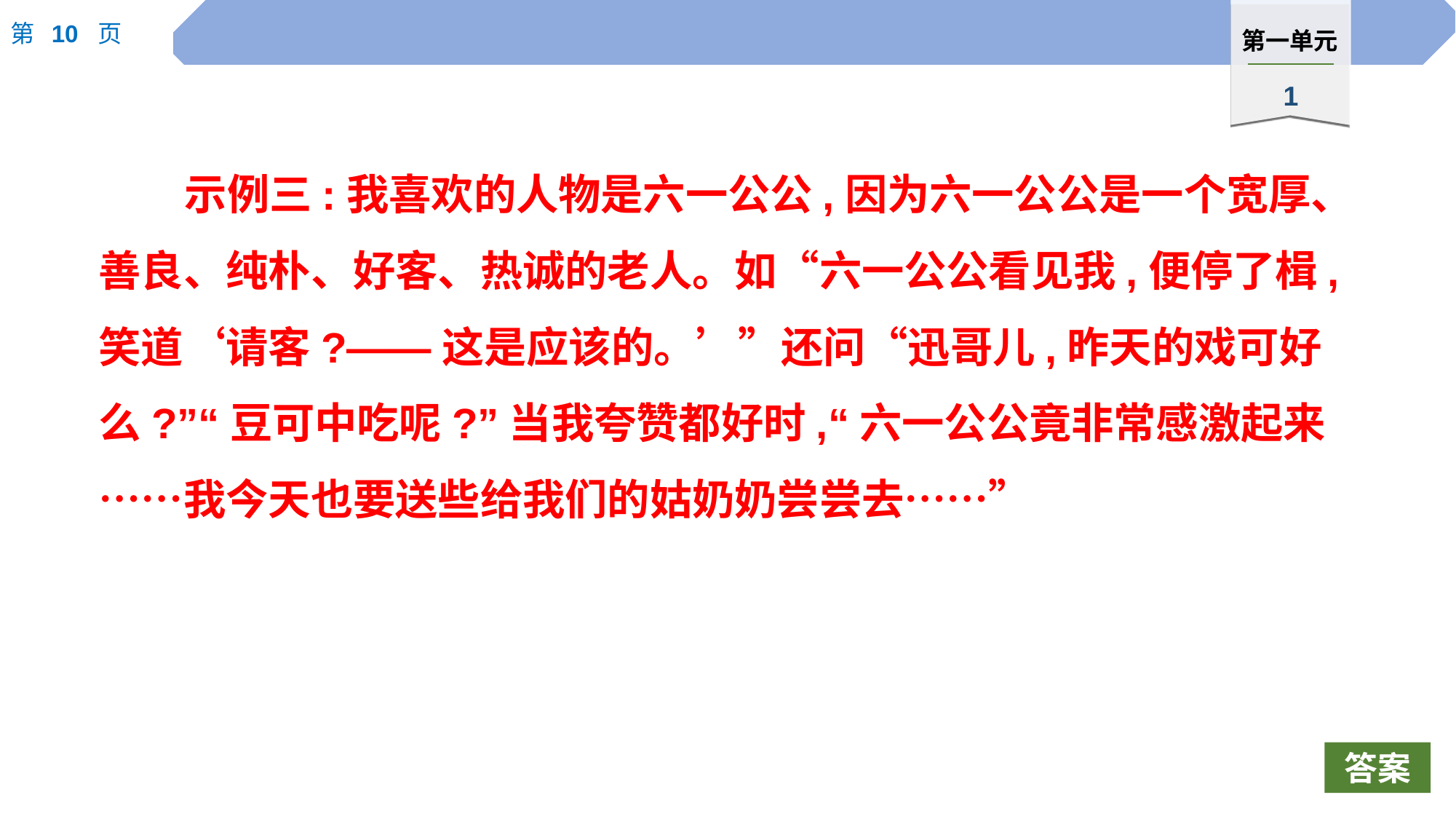

示例三:我喜欢的人物是六一公公,因为六一公公是一个宽厚、善良、纯朴、好客、热诚的老人。如“六一公公看见我,便停了楫,笑道‘请客?——这是应该的。’”还问“迅哥儿,昨天的戏可好么?”“豆可中吃呢?”当我夸赞都好时,“六一公公竟非常感激起来……我今天也要送些给我们的姑奶奶尝尝去……”
答案